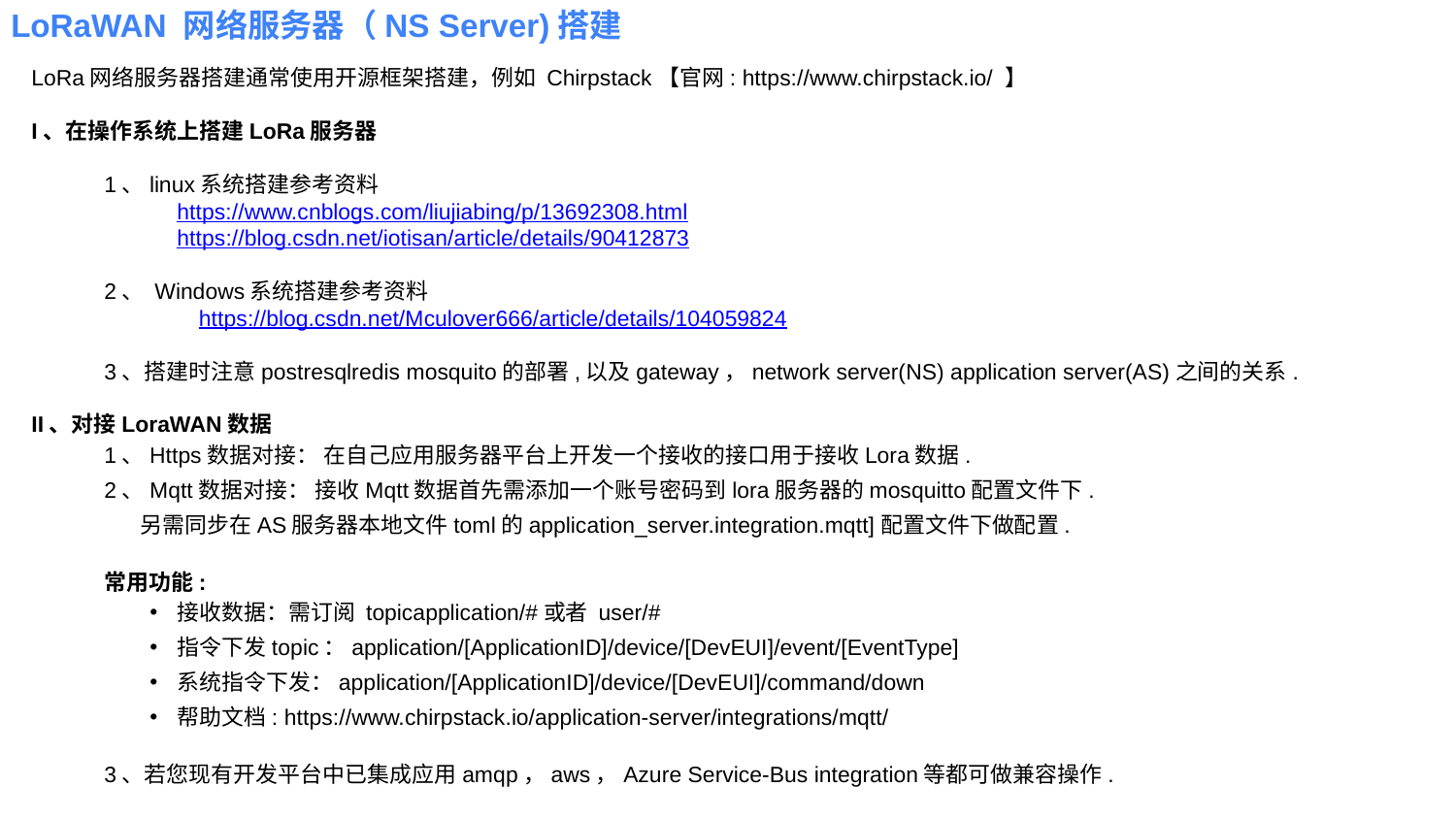

LoRaWAN 网络服务器（NS Server)搭建
LoRa网络服务器搭建通常使用开源框架搭建，例如 Chirpstack【官网: https://www.chirpstack.io/ 】

I、在操作系统上搭建LoRa服务器

1、linux系统搭建参考资料
https://www.cnblogs.com/liujiabing/p/13692308.html
https://blog.csdn.net/iotisan/article/details/90412873

2、 Windows系统搭建参考资料
               https://blog.csdn.net/Mculover666/article/details/104059824

3、搭建时注意postresqlredis mosquito的部署,以及gateway，network server(NS) application server(AS)之间的关系.

II、对接LoraWAN数据
1、Https数据对接： 在自己应用服务器平台上开发一个接收的接口用于接收Lora数据.
2、Mqtt数据对接： 接收Mqtt数据首先需添加一个账号密码到lora服务器的mosquitto配置文件下.
      另需同步在AS服务器本地文件toml的application_server.integration.mqtt]配置文件下做配置.

常用功能:
接收数据：需订阅 topicapplication/#或者 user/#
指令下发topic：application/[ApplicationID]/device/[DevEUI]/event/[EventType]
系统指令下发：application/[ApplicationID]/device/[DevEUI]/command/down
帮助文档: https://www.chirpstack.io/application-server/integrations/mqtt/

3、若您现有开发平台中已集成应用amqp，aws，Azure Service-Bus integration等都可做兼容操作.